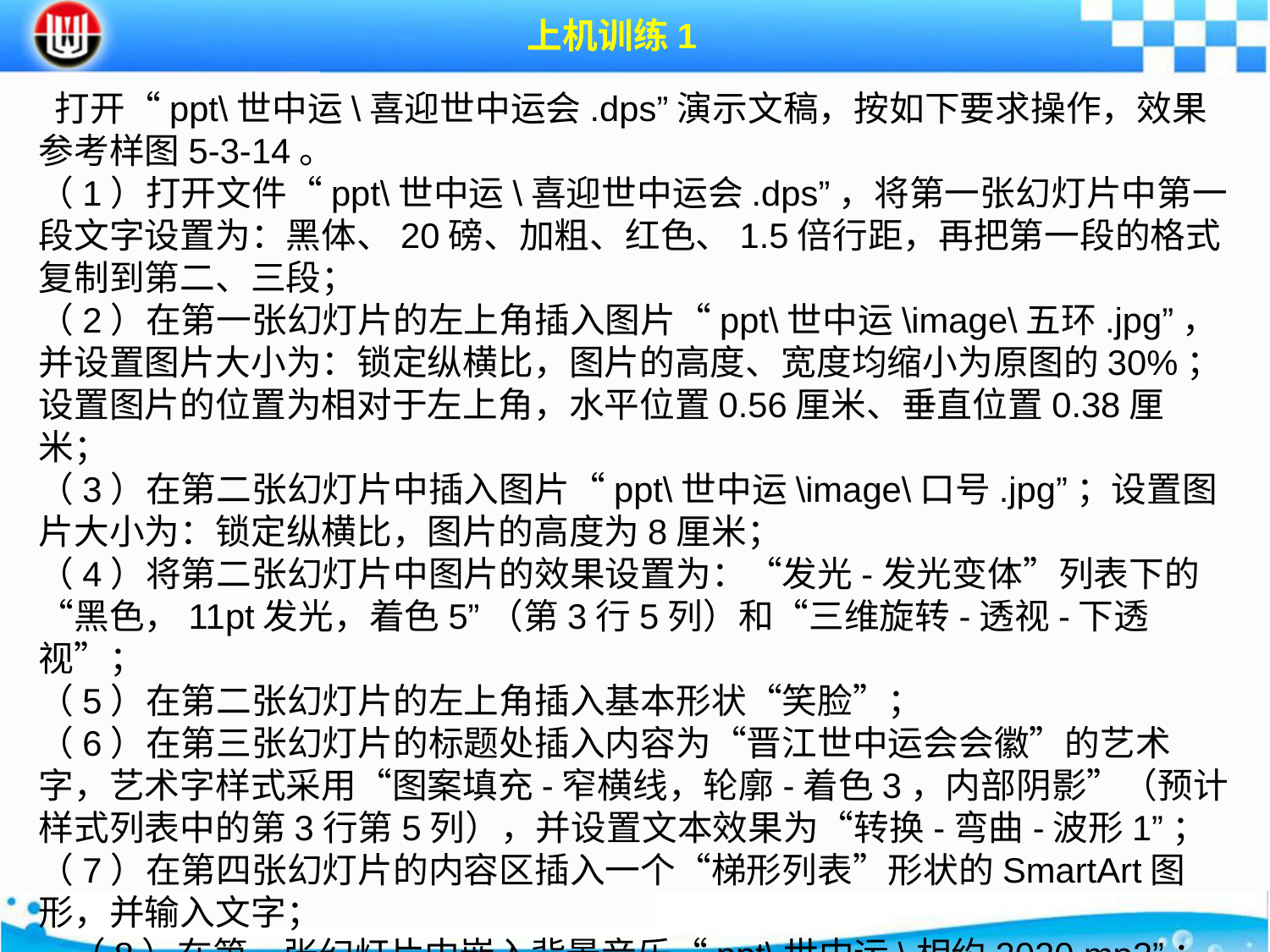

上机训练1
 打开“ppt\世中运\喜迎世中运会.dps”演示文稿，按如下要求操作，效果参考样图5-3-14。（1）打开文件“ppt\世中运\喜迎世中运会.dps”，将第一张幻灯片中第一段文字设置为：黑体、20磅、加粗、红色、1.5倍行距，再把第一段的格式复制到第二、三段；（2）在第一张幻灯片的左上角插入图片“ppt\世中运\image\五环.jpg”，并设置图片大小为：锁定纵横比，图片的高度、宽度均缩小为原图的30%；设置图片的位置为相对于左上角，水平位置0.56厘米、垂直位置0.38厘米；（3）在第二张幻灯片中插入图片“ppt\世中运\image\口号.jpg”；设置图片大小为：锁定纵横比，图片的高度为8厘米；（4）将第二张幻灯片中图片的效果设置为：“发光-发光变体”列表下的“黑色，11pt发光，着色5”（第3行5列）和“三维旋转-透视-下透视”；（5）在第二张幻灯片的左上角插入基本形状“笑脸”；（6）在第三张幻灯片的标题处插入内容为“晋江世中运会会徽”的艺术字，艺术字样式采用“图案填充-窄横线，轮廓-着色3，内部阴影”（预计样式列表中的第3行第5列），并设置文本效果为“转换-弯曲-波形1”；（7）在第四张幻灯片的内容区插入一个“梯形列表”形状的SmartArt图形，并输入文字；（8）在第一张幻灯片中嵌入背景音乐“ppt\世中运\相约2020.mp3”；